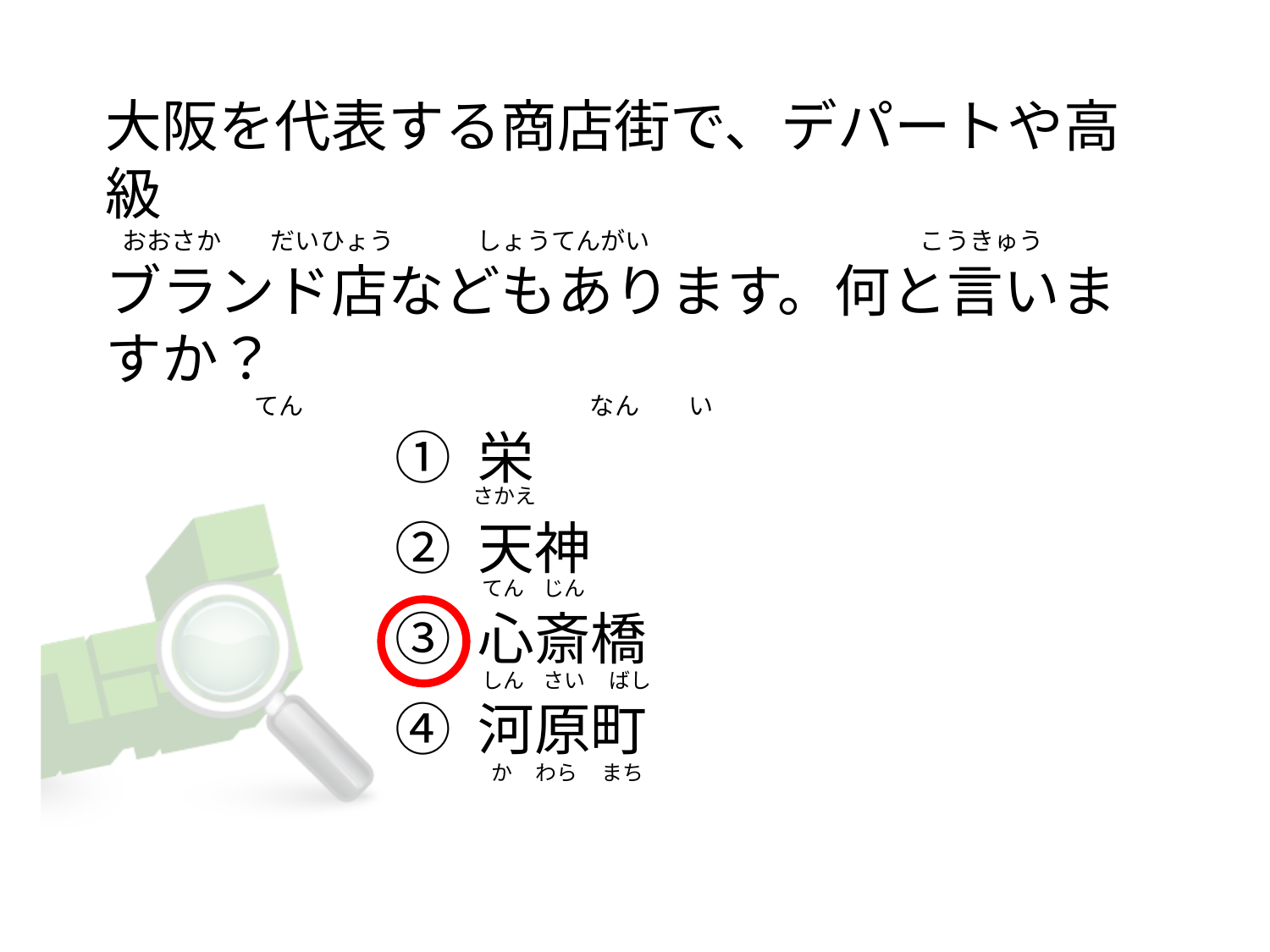

大阪を代表する商店街で、デパートや高級
  おおさか         だいひょう               しょうてんがい                                                 こうきゅう
ブランド店などもあります。何と言いますか？
                          てん                                                    なん         い
① 栄
② 天神
③ 心斎橋
④ 河原町
さかえ
 てん    じん

 しん    さい     ばし
   か     わら     まち